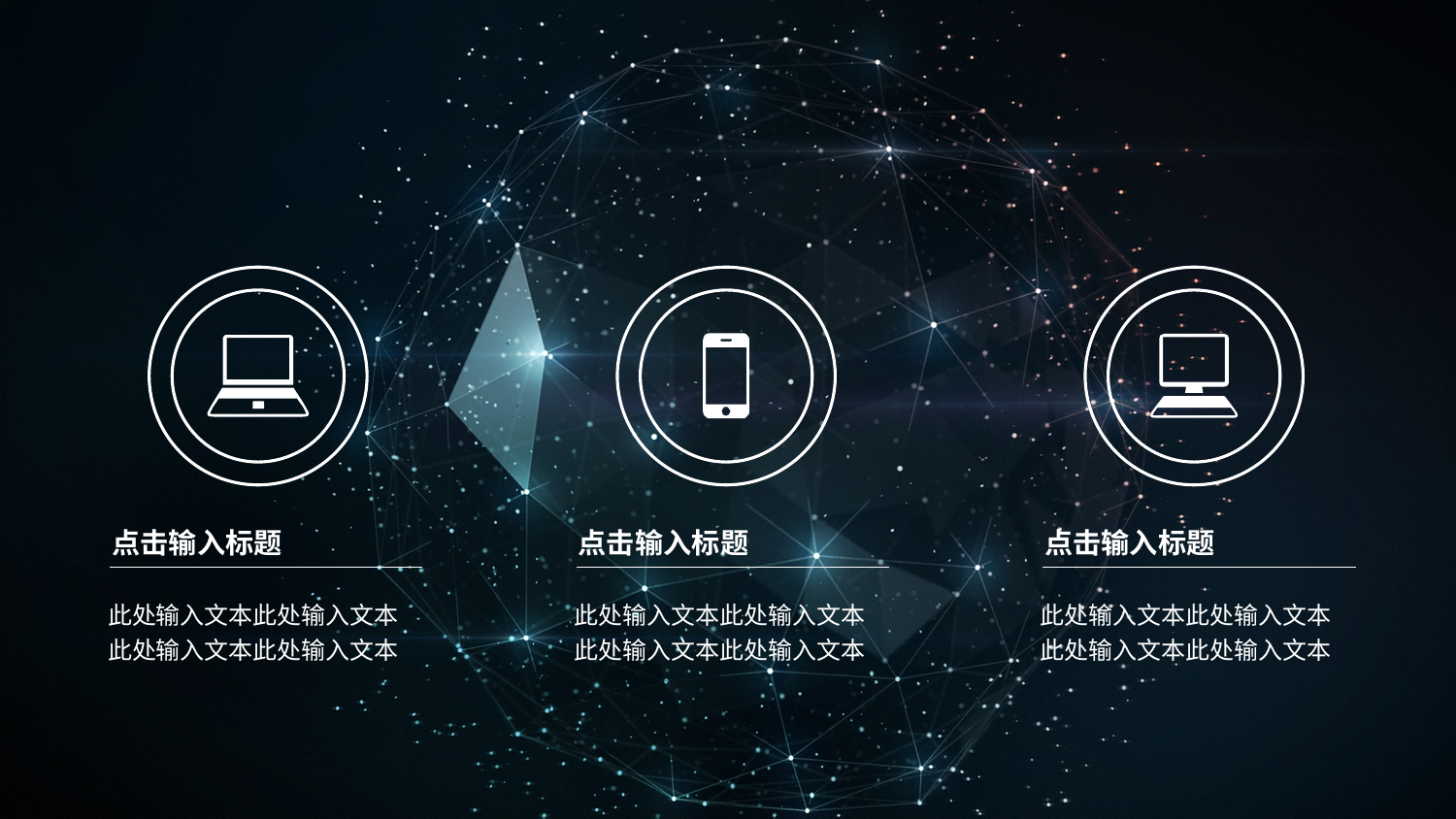

点击输入标题

此处输入文本此处输入文本
此处输入文本此处输入文本
点击输入标题

此处输入文本此处输入文本
此处输入文本此处输入文本
点击输入标题

此处输入文本此处输入文本
此处输入文本此处输入文本